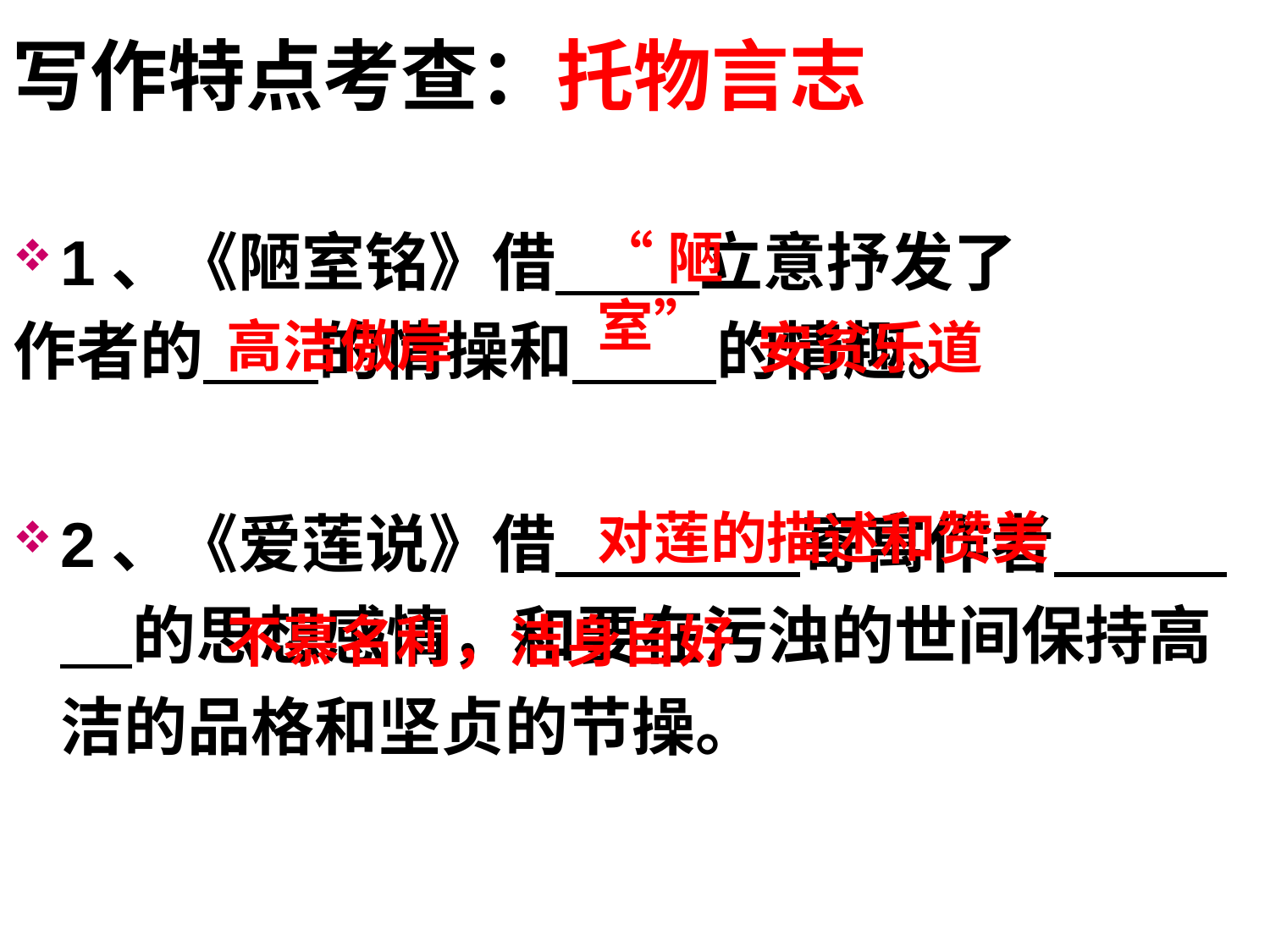

写作特点考查：托物言志
1、《陋室铭》借          立意抒发了
作者的        的情操和          的情趣。

2、《爱莲说》借                 寄寓作者                  的思想感情，和要在污浊的世间保持高洁的品格和坚贞的节操。
“陋室”
高洁傲岸
安贫乐道
对莲的描述和赞美
不慕名利，洁身自好